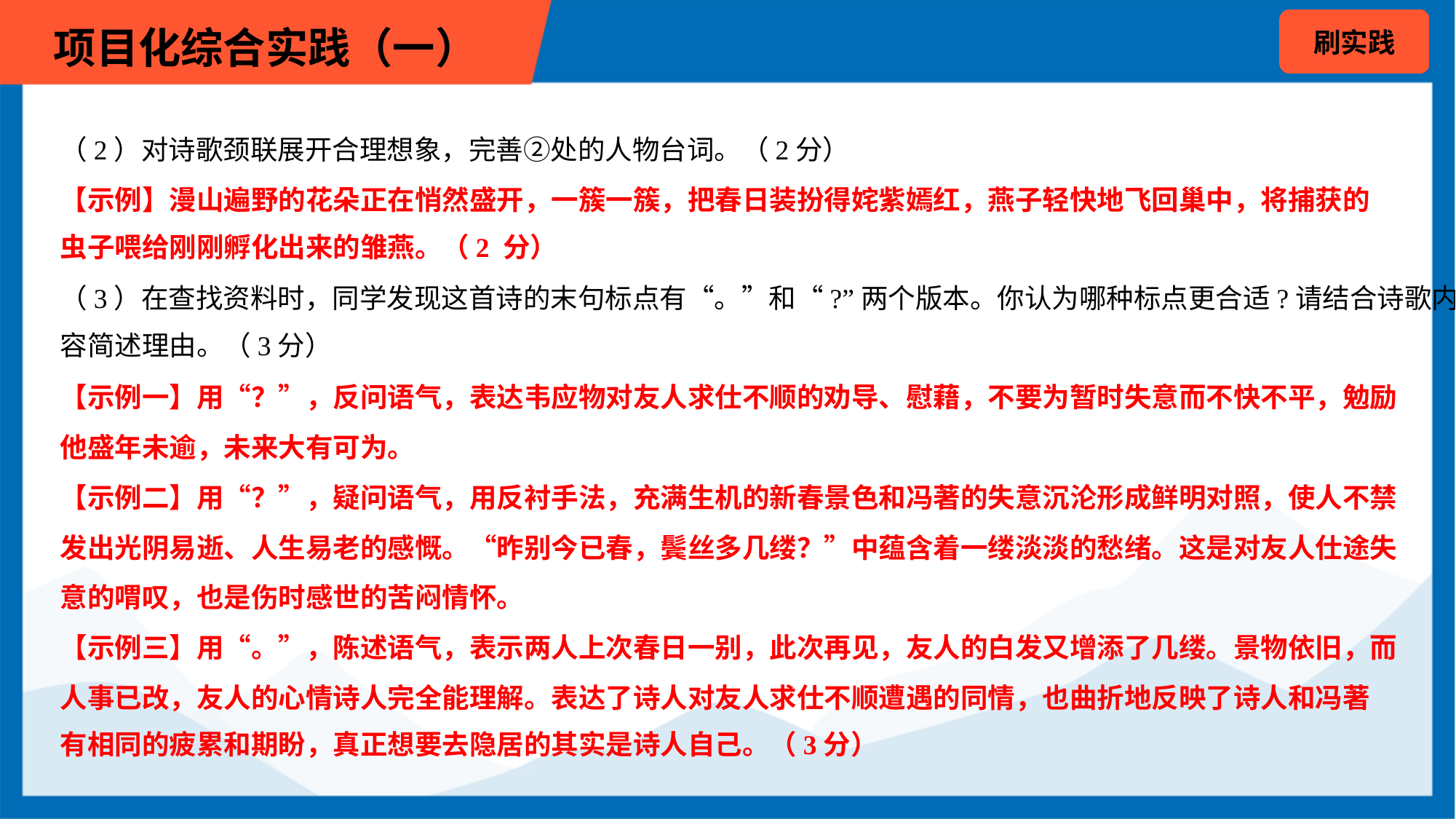

（2）对诗歌颈联展开合理想象，完善②处的人物台词。（2分）
【示例】漫山遍野的花朵正在悄然盛开，一簇一簇，把春日装扮得姹紫嫣红，燕子轻快地飞回巢中，将捕获的
虫子喂给刚刚孵化出来的雏燕。（2 分）
（3）在查找资料时，同学发现这首诗的末句标点有“。”和“?”两个版本。你认为哪种标点更合适?请结合诗歌内
容简述理由。（3分）
【示例一】用“？”，反问语气，表达韦应物对友人求仕不顺的劝导、慰藉，不要为暂时失意而不快不平，勉励
他盛年未逾，未来大有可为。
【示例二】用“？”，疑问语气，用反衬手法，充满生机的新春景色和冯著的失意沉沦形成鲜明对照，使人不禁
发出光阴易逝、人生易老的感慨。“昨别今已春，鬓丝多几缕？”中蕴含着一缕淡淡的愁绪。这是对友人仕途失
意的喟叹，也是伤时感世的苦闷情怀。
【示例三】用“。”，陈述语气，表示两人上次春日一别，此次再见，友人的白发又增添了几缕。景物依旧，而
人事已改，友人的心情诗人完全能理解。表达了诗人对友人求仕不顺遭遇的同情，也曲折地反映了诗人和冯著
有相同的疲累和期盼，真正想要去隐居的其实是诗人自己。（3分）